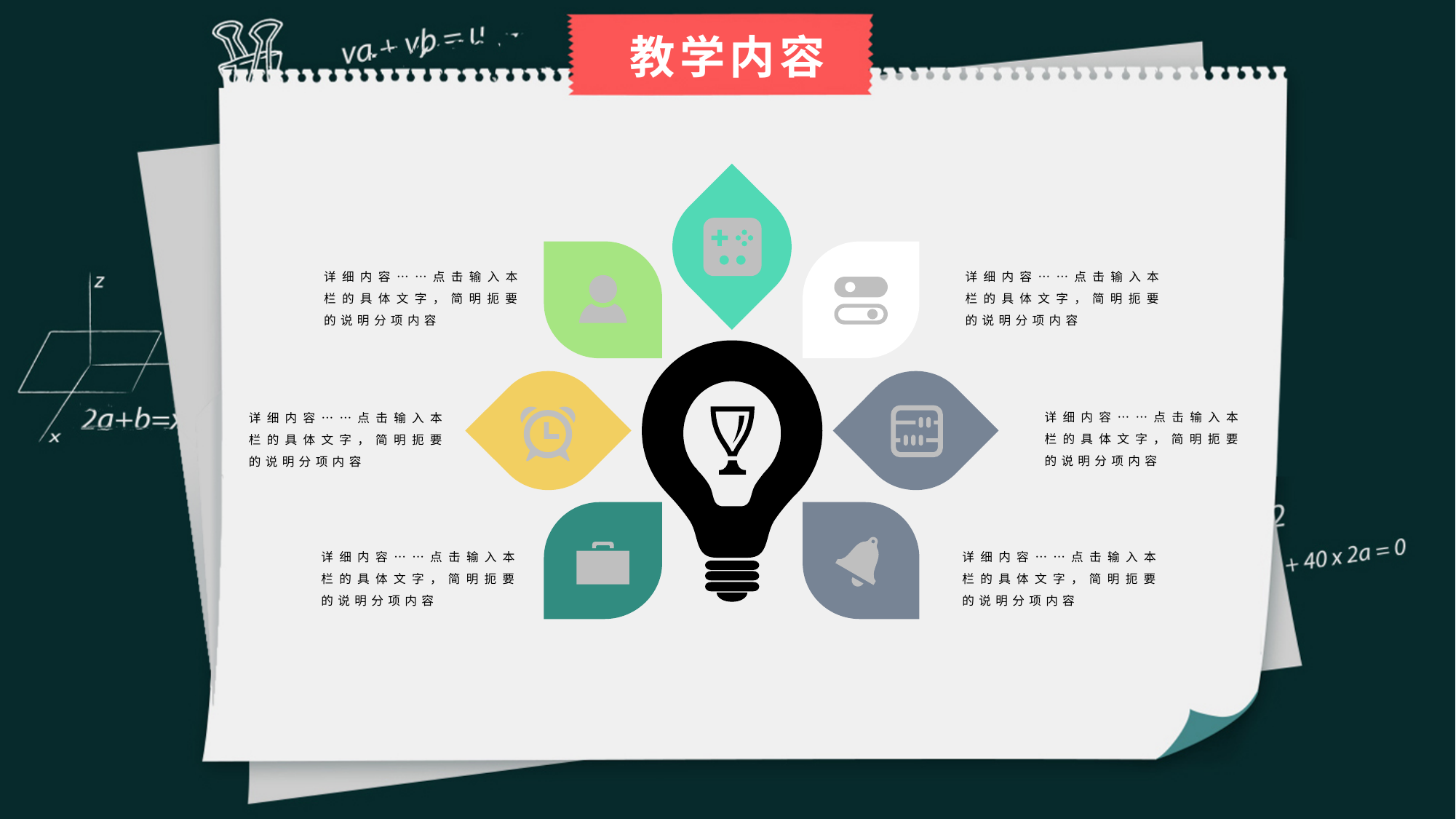

教学内容

详细内容……点击输入本栏的具体文字，简明扼要的说明分项内容
详细内容……点击输入本栏的具体文字，简明扼要的说明分项内容

详细内容……点击输入本栏的具体文字，简明扼要的说明分项内容
详细内容……点击输入本栏的具体文字，简明扼要的说明分项内容

详细内容……点击输入本栏的具体文字，简明扼要的说明分项内容
详细内容……点击输入本栏的具体文字，简明扼要的说明分项内容